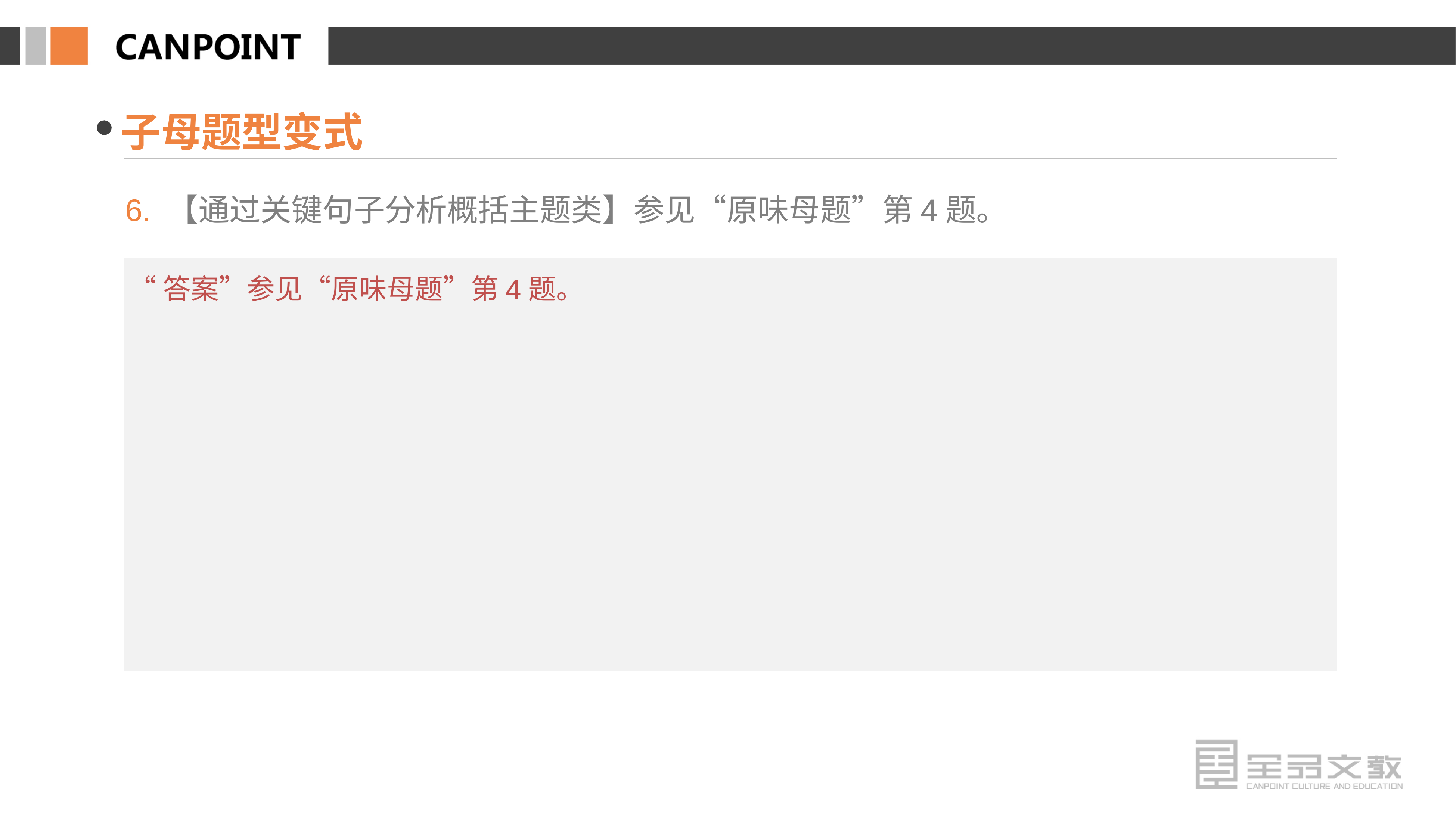

子母题型变式

6. 【通过关键句子分析概括主题类】参见“原味母题”第4题。

“答案”参见“原味母题”第4题。